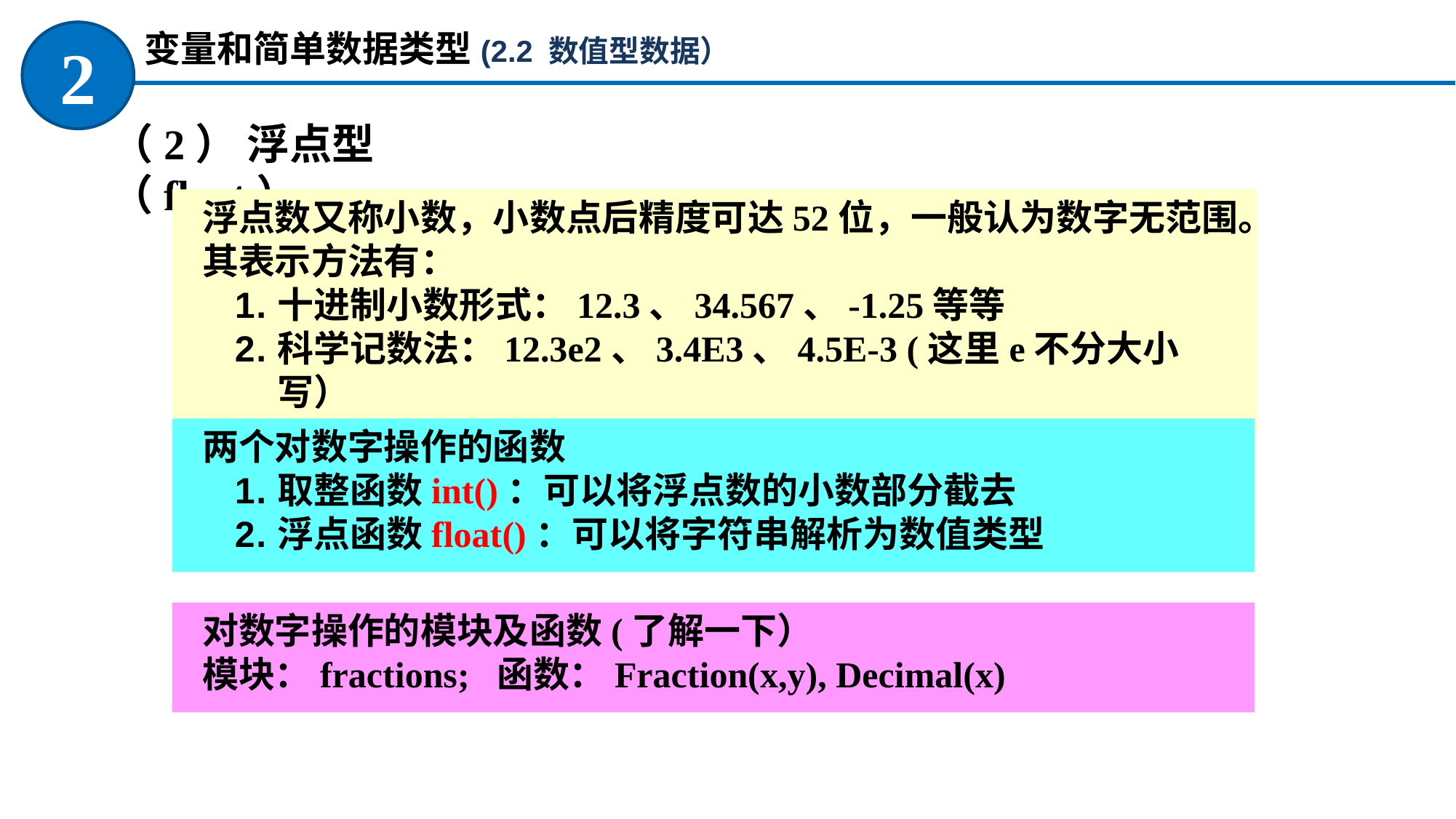

变量和简单数据类型(2.2 数值型数据）
2
（2） 浮点型（float）
浮点数又称小数，小数点后精度可达52位，一般认为数字无范围。其表示方法有：
十进制小数形式：12.3、34.567、-1.25等等
科学记数法：12.3e2、3.4E3、4.5E-3 (这里e不分大小写）
两个对数字操作的函数
取整函数int()：可以将浮点数的小数部分截去
浮点函数float()：可以将字符串解析为数值类型
对数字操作的模块及函数(了解一下）
模块：fractions;  函数：Fraction(x,y), Decimal(x)